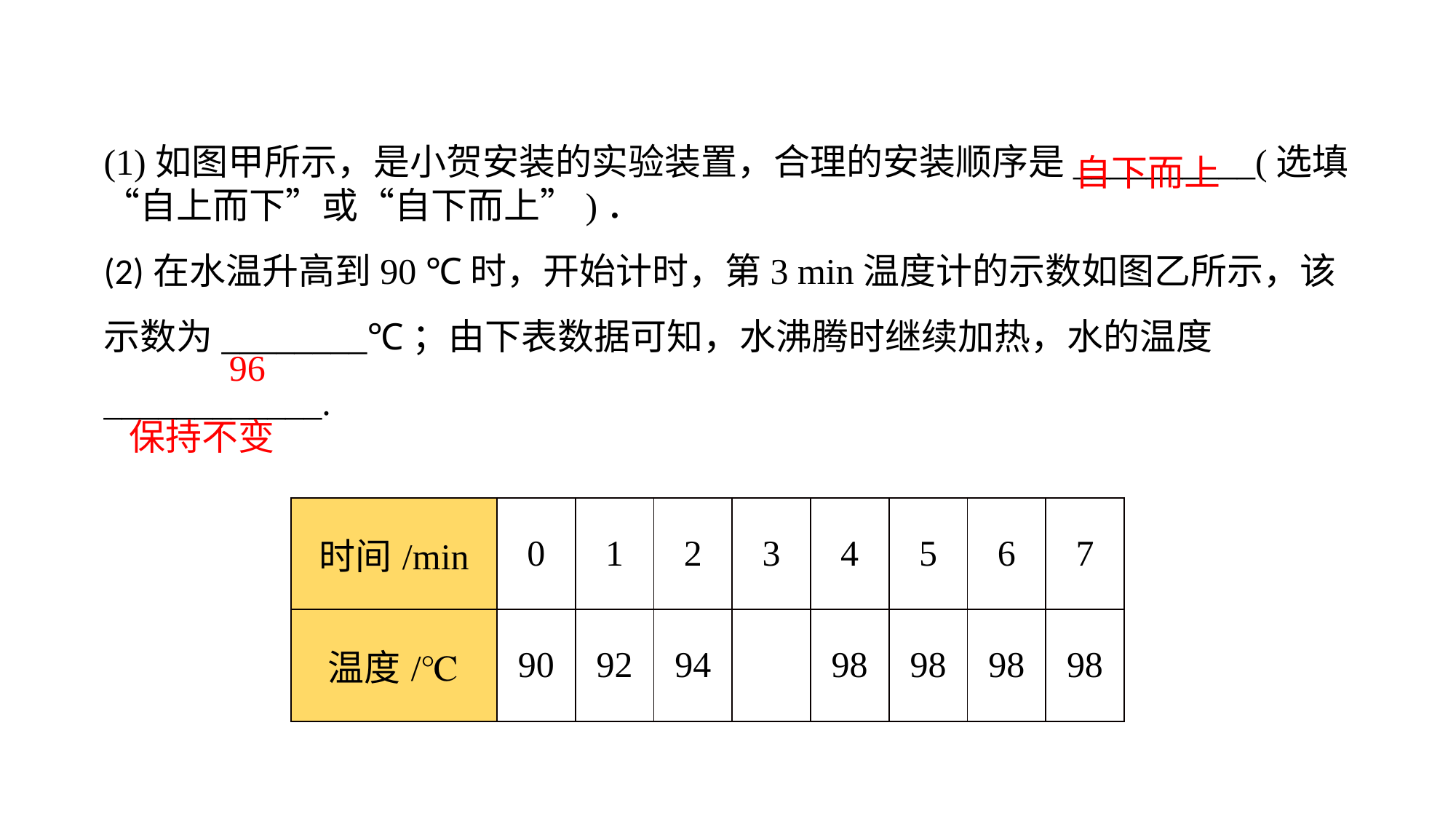

(1)如图甲所示，是小贺安装的实验装置，合理的安装顺序是__________(选填“自上而下”或“自下而上”)．(2)在水温升高到90 ℃时，开始计时，第3 min温度计的示数如图乙所示，该示数为________℃；由下表数据可知，水沸腾时继续加热，水的温度____________.
自下而上
96
保持不变
| 时间/min | 0 | 1 | 2 | 3 | 4 | 5 | 6 | 7 |
| --- | --- | --- | --- | --- | --- | --- | --- | --- |
| 温度/℃ | 90 | 92 | 94 |  | 98 | 98 | 98 | 98 |